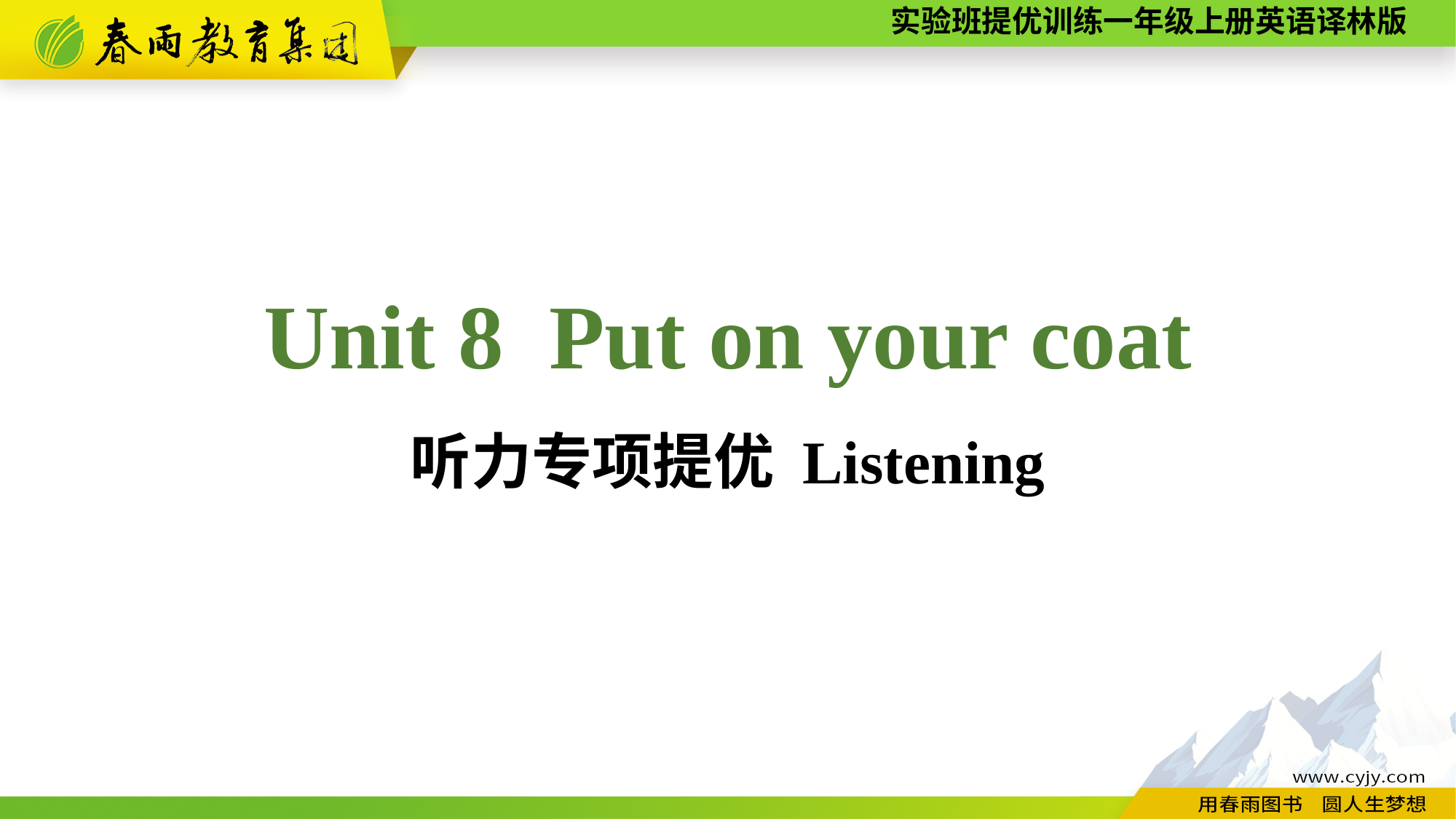

Unit 8  Put on your coat
听力专项提优 Listening